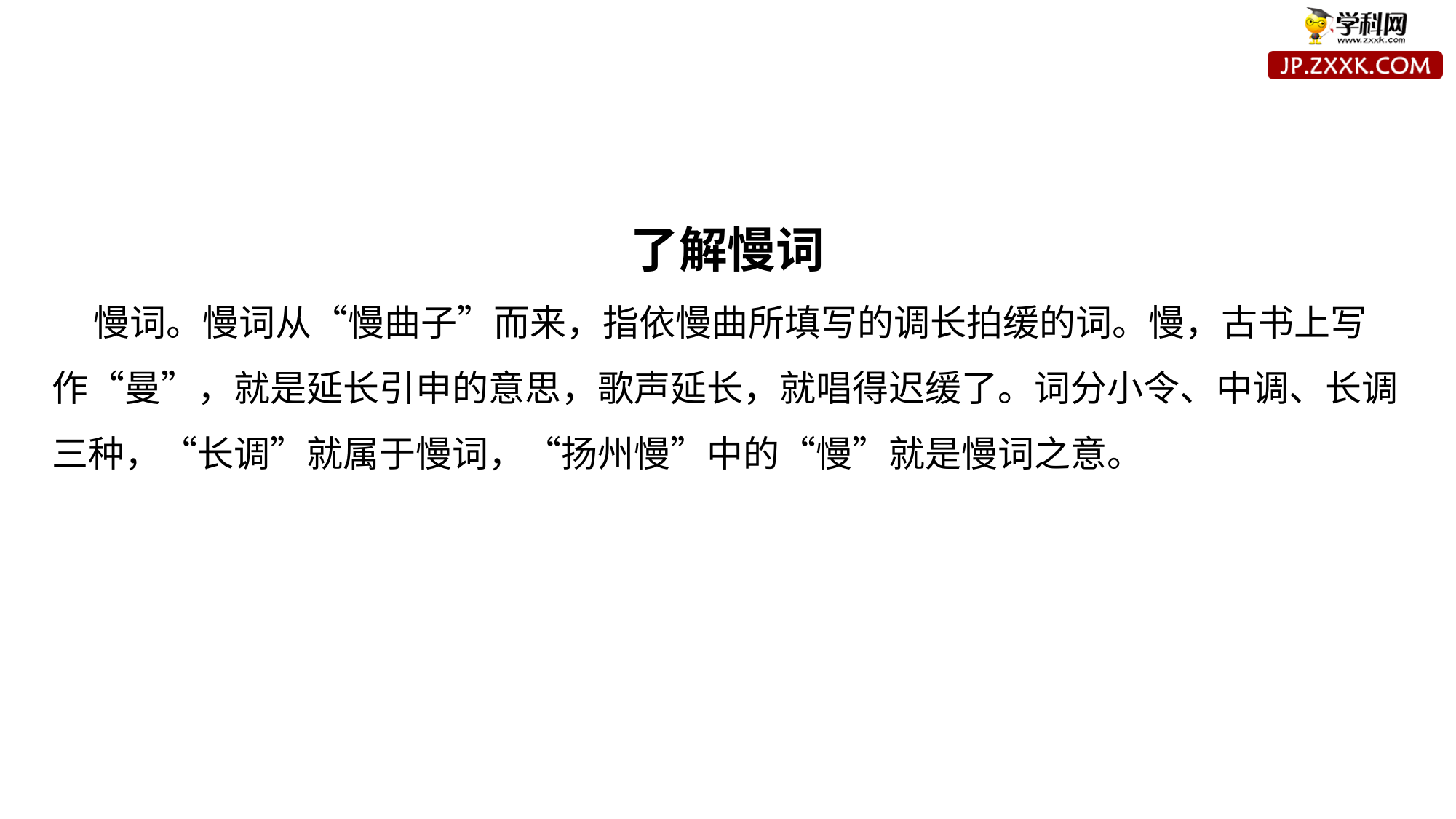

了解慢词
    慢词。慢词从“慢曲子”而来，指依慢曲所填写的调长拍缓的词。慢，古书上写作“曼”，就是延长引申的意思，歌声延长，就唱得迟缓了。词分小令、中调、长调三种，“长调”就属于慢词，“扬州慢”中的“慢”就是慢词之意。